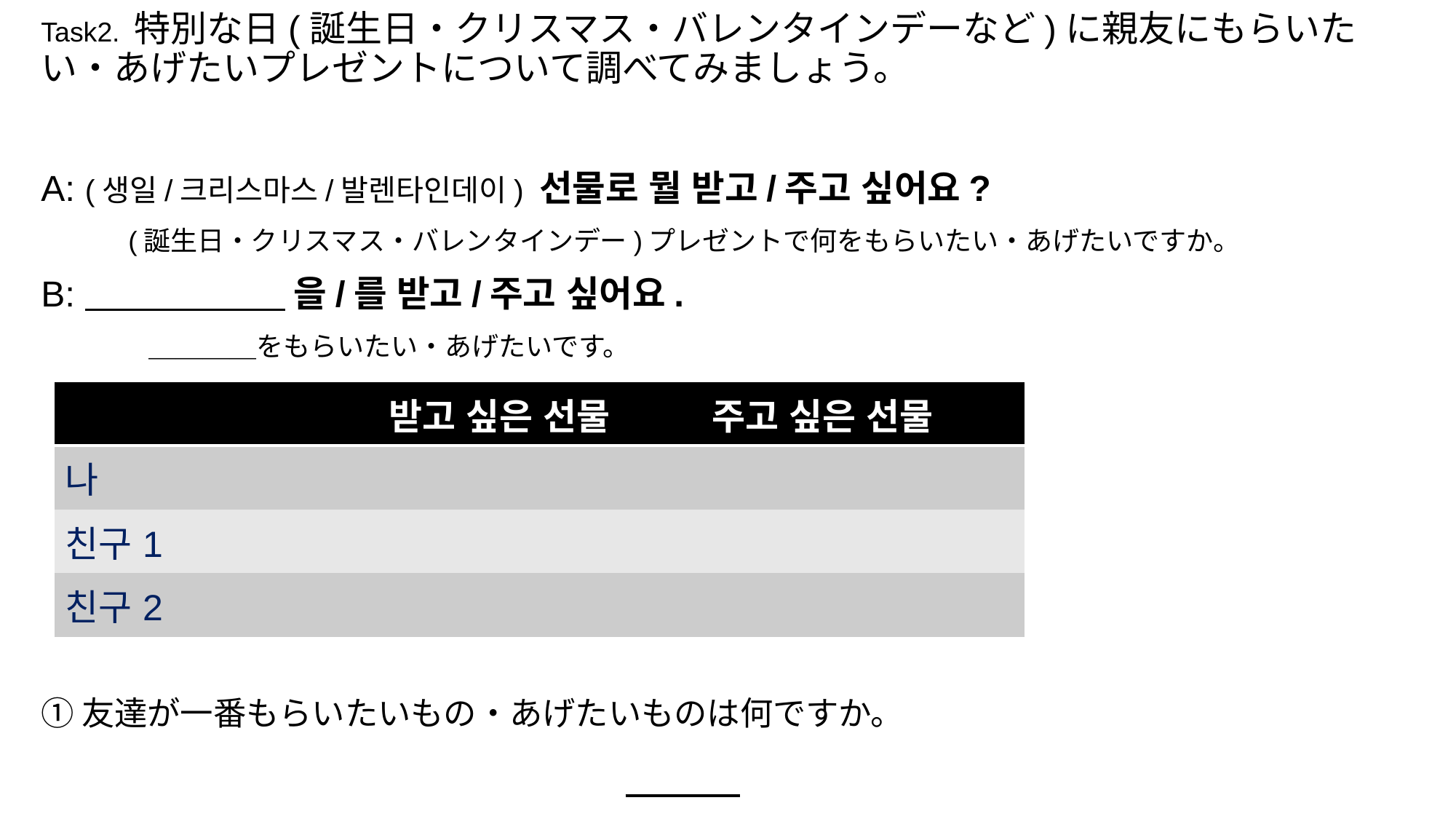

# Task2. 特別な日(誕生日・クリスマス・バレンタインデーなど)に親友にもらいたい・あげたいプレゼントについて調べてみましょう。

A: (생일/크리스마스/발렌타인데이) 선물로 뭘 받고/주고 싶어요?
　　　(誕生日・クリスマス・バレンタインデー)プレゼントで何をもらいたい・あげたいですか。
B:                     을/를 받고/주고 싶어요.
　　　　＿＿＿＿をもらいたい・あげたいです。

①友達が一番もらいたいもの・あげたいものは何ですか。

|  | 받고 싶은 선물 | 주고 싶은 선물 |
| --- | --- | --- |
| 나 |  |  |
| 친구1 |  |  |
| 친구2 |  |  |